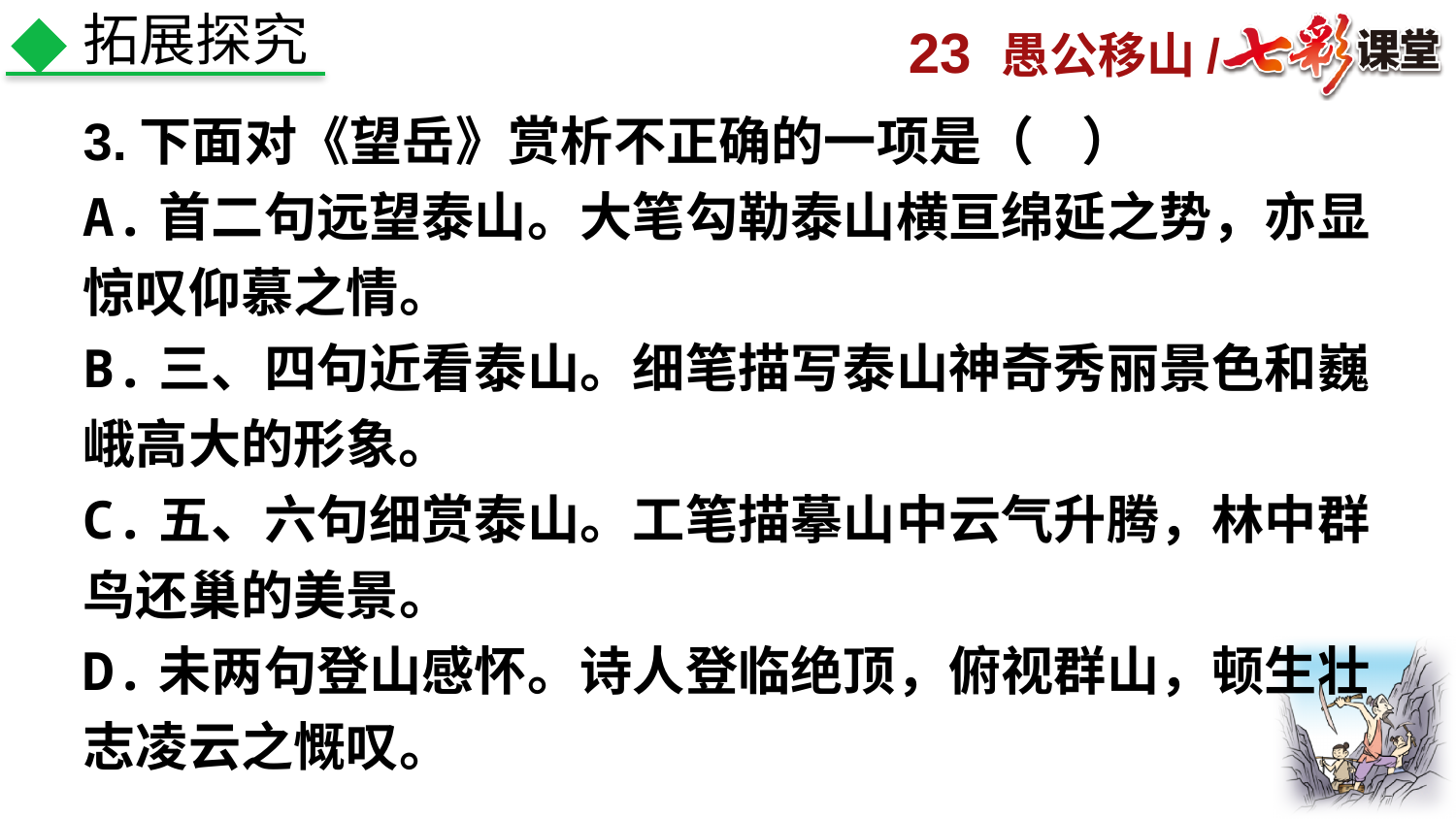

拓展探究

3.下面对《望岳》赏析不正确的一项是（    ）
A.首二句远望泰山。大笔勾勒泰山横亘绵延之势，亦显惊叹仰慕之情。
B.三、四句近看泰山。细笔描写泰山神奇秀丽景色和巍峨高大的形象。
C.五、六句细赏泰山。工笔描摹山中云气升腾，林中群鸟还巢的美景。
D.未两句登山感怀。诗人登临绝顶，俯视群山，顿生壮志凌云之慨叹。